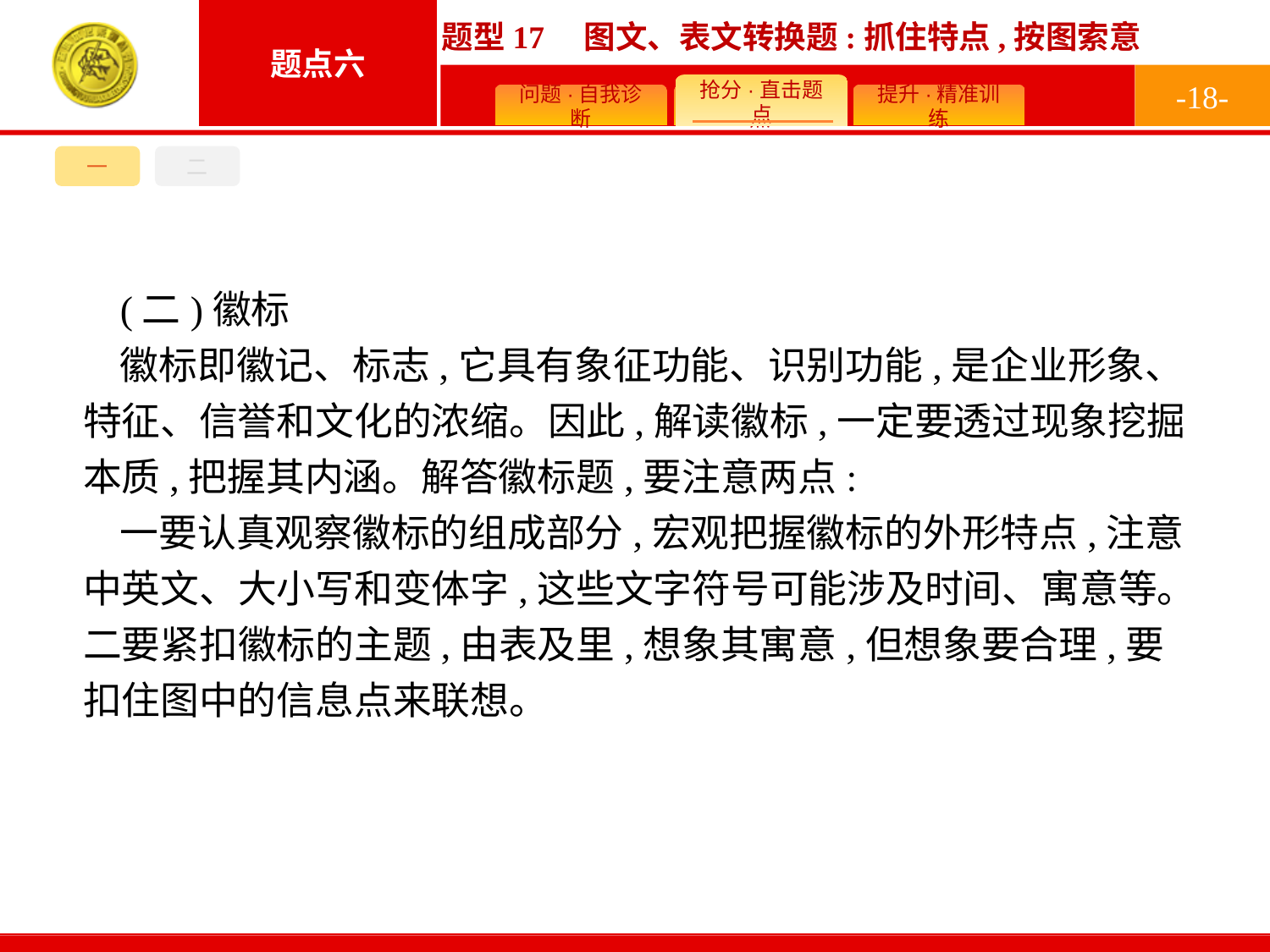

-18-
一
二
(二)徽标
徽标即徽记、标志,它具有象征功能、识别功能,是企业形象、特征、信誉和文化的浓缩。因此,解读徽标,一定要透过现象挖掘本质,把握其内涵。解答徽标题,要注意两点:
一要认真观察徽标的组成部分,宏观把握徽标的外形特点,注意中英文、大小写和变体字,这些文字符号可能涉及时间、寓意等。二要紧扣徽标的主题,由表及里,想象其寓意,但想象要合理,要扣住图中的信息点来联想。